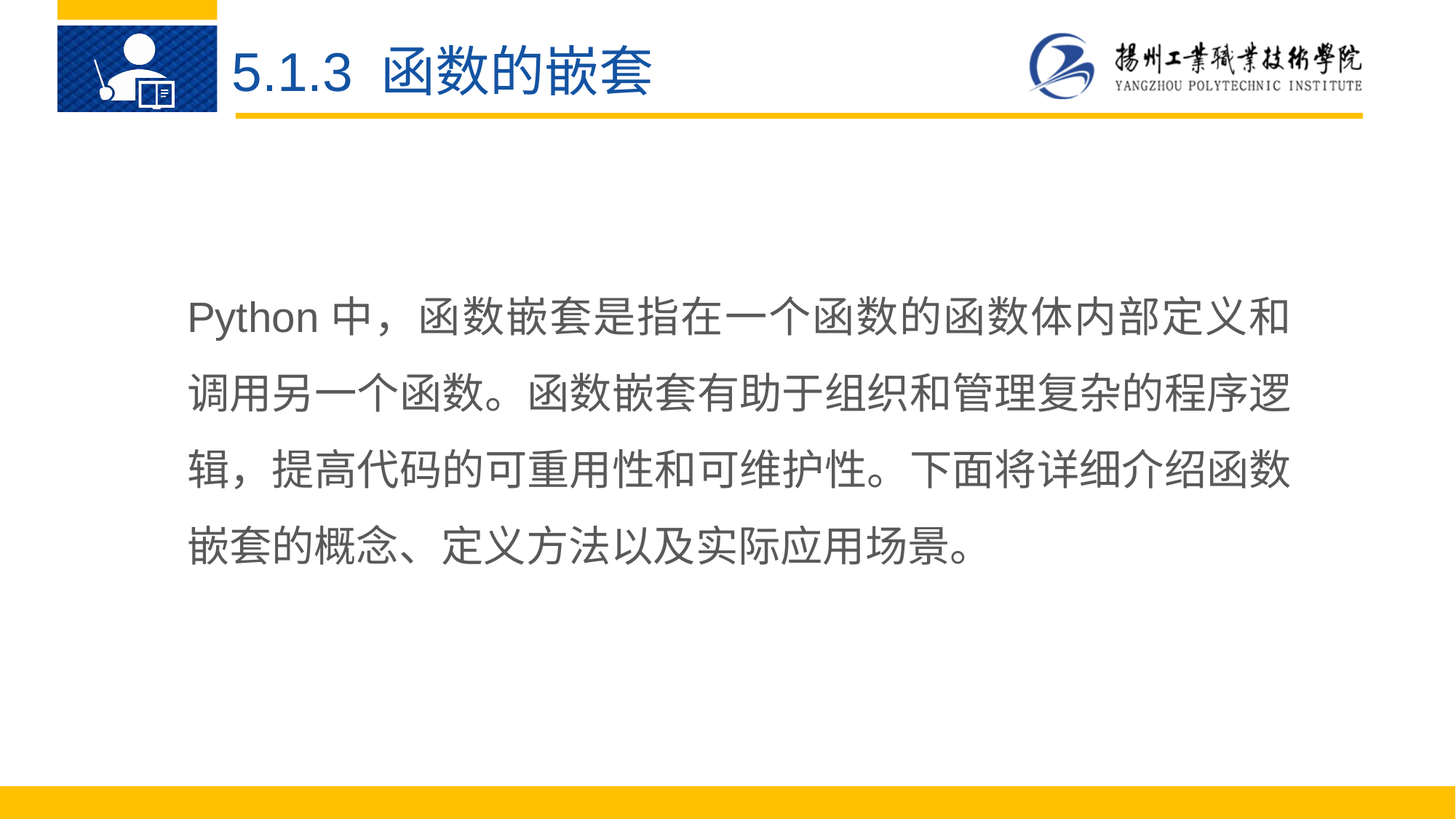

5.1.3 函数的嵌套
Python中，函数嵌套是指在一个函数的函数体内部定义和调用另一个函数。函数嵌套有助于组织和管理复杂的程序逻辑，提高代码的可重用性和可维护性。下面将详细介绍函数嵌套的概念、定义方法以及实际应用场景。